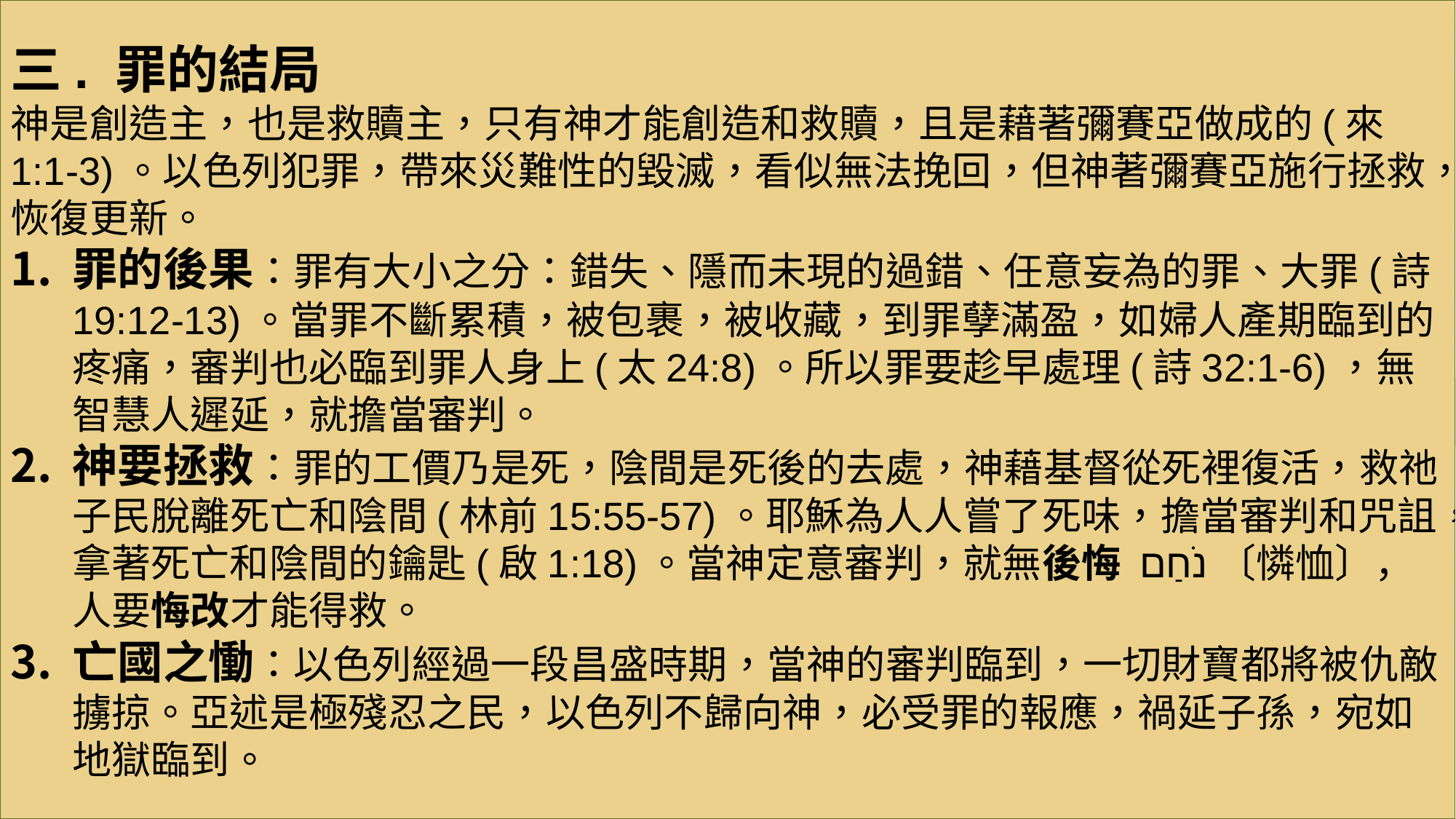

三. 罪的結局
神是創造主，也是救贖主，只有神才能創造和救贖，且是藉著彌賽亞做成的(來1:1-3)。以色列犯罪，帶來災難性的毀滅，看似無法挽回，但神著彌賽亞施行拯救，恢復更新。
罪的後果：罪有大小之分：錯失、隱而未現的過錯、任意妄為的罪、大罪(詩19:12-13)。當罪不斷累積，被包裹，被收藏，到罪孽滿盈，如婦人產期臨到的疼痛，審判也必臨到罪人身上(太24:8)。所以罪要趁早處理(詩32:1-6)，無智慧人遲延，就擔當審判。
神要拯救：罪的工價乃是死，陰間是死後的去處，神藉基督從死裡復活，救祂子民脫離死亡和陰間(林前15:55-57)。耶穌為人人嘗了死味，擔當審判和咒詛，拿著死亡和陰間的鑰匙(啟1:18)。當神定意審判，就無後悔 נֹחַם〔憐恤〕，人要悔改才能得救。
亡國之慟：以色列經過一段昌盛時期，當神的審判臨到，一切財寶都將被仇敵擄掠。亞述是極殘忍之民，以色列不歸向神，必受罪的報應，禍延子孫，宛如地獄臨到。
#